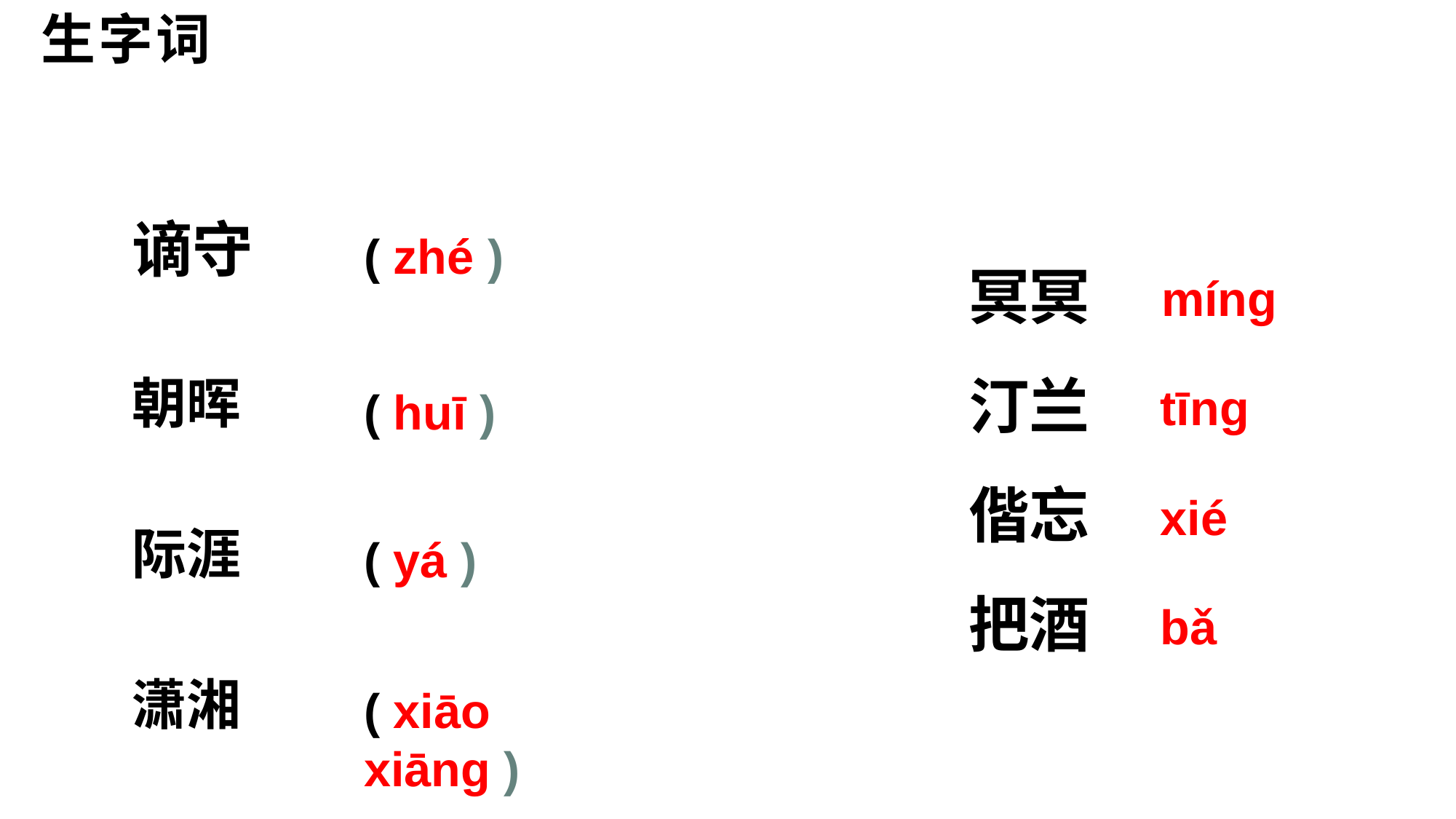

生字词
谪守
朝晖
际涯
潇湘
( zhé )
冥冥
汀兰
偕忘
把酒
míng
tīng
( huī )
xié
( yá )
bǎ
( xiāo xiāng )